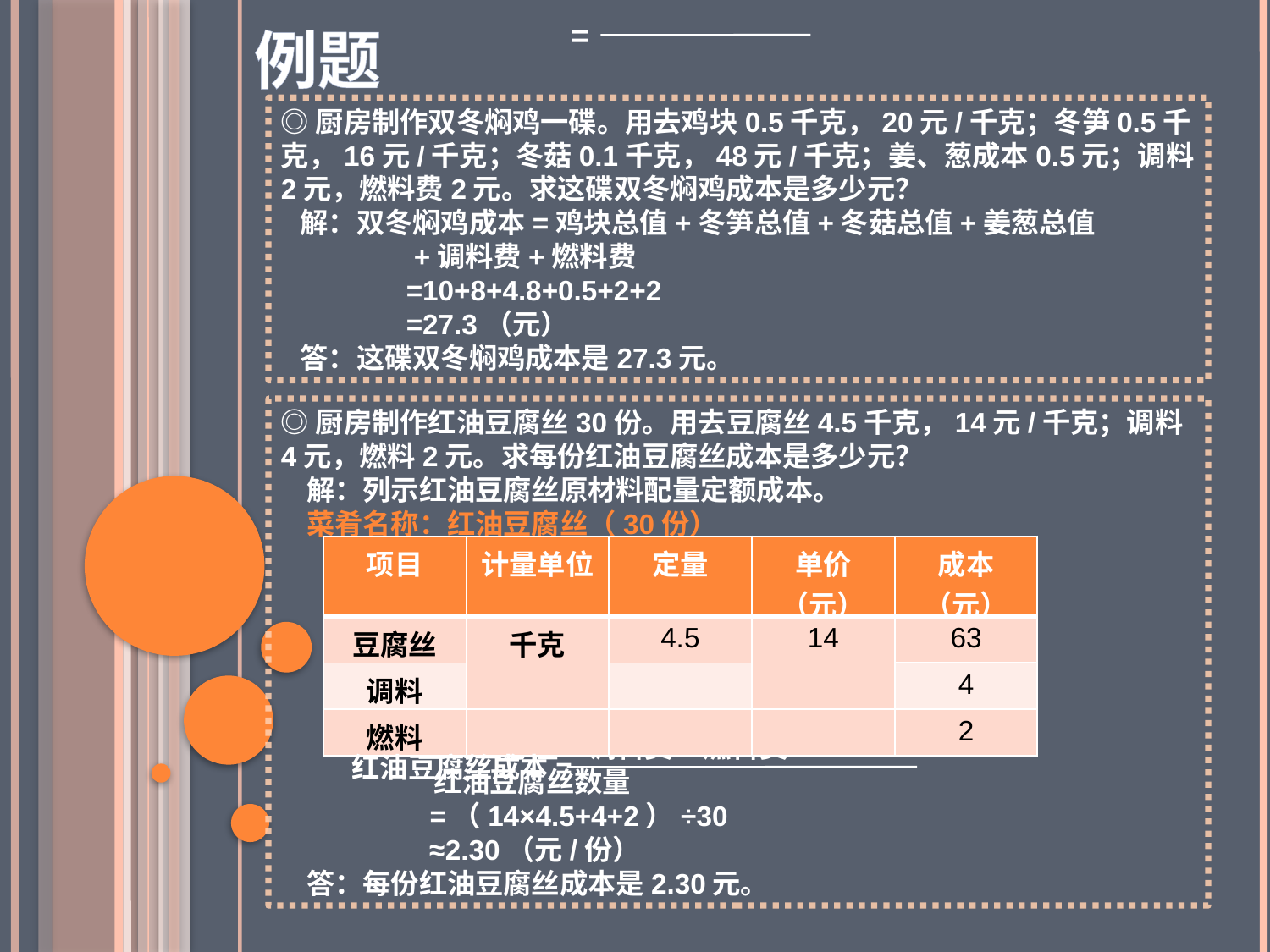

=
例题
◎厨房制作双冬焖鸡一碟。用去鸡块0.5千克，20元/千克；冬笋0.5千克，16元/千克；冬菇0.1千克，48元/千克；姜、葱成本0.5元；调料2元，燃料费2元。求这碟双冬焖鸡成本是多少元？
  解：双冬焖鸡成本=鸡块总值+冬笋总值+冬菇总值+姜葱总值
                 +调料费+燃料费
                =10+8+4.8+0.5+2+2
                =27.3（元）
  答：这碟双冬焖鸡成本是27.3元。
◎厨房制作红油豆腐丝30份。用去豆腐丝4.5千克，14元/千克；调料4元，燃料2元。求每份红油豆腐丝成本是多少元？
   解：列示红油豆腐丝原材料配量定额成本。
   菜肴名称：红油豆腐丝（30份）

                  豆腐丝总值+调料费+燃料费
                       红油豆腐丝数量
                   =（14×4.5+4+2）÷30
                   ≈2.30（元/份）
   答：每份红油豆腐丝成本是2.30元。
| 项目 | 计量单位 | 定量 | 单价（元） | 成本（元） |
| --- | --- | --- | --- | --- |
| 豆腐丝 | 千克 | 4.5 | 14 | 63 |
| 调料 |  |  |  |  |
|  |  |  |  |  |
|  |  |  |  |  |
|  |  |  |  |  |
|  |  |  |  | 4 |
| 燃料 |  |  |  | 2 |
红油豆腐丝成本=